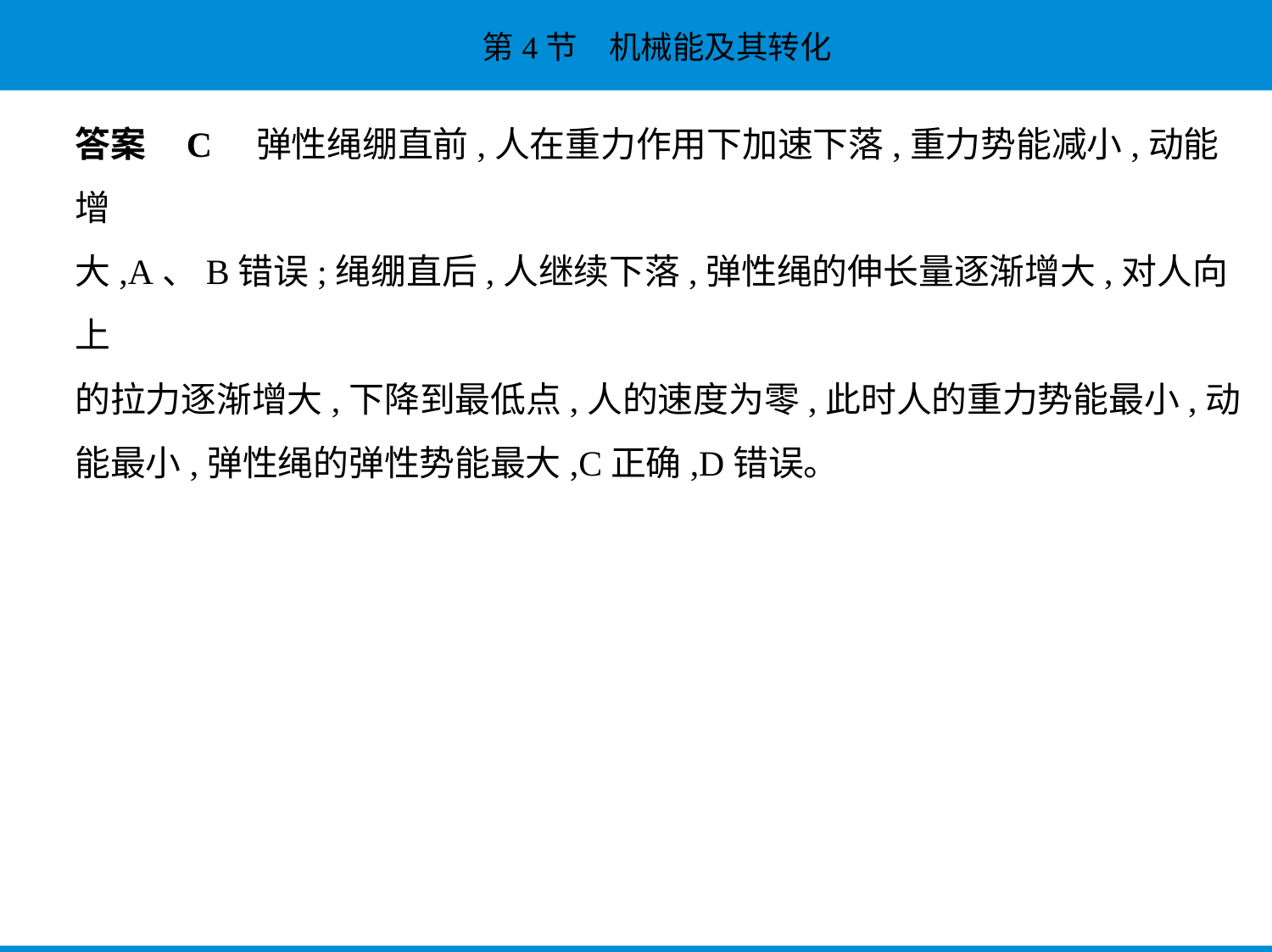

答案    C　弹性绳绷直前,人在重力作用下加速下落,重力势能减小,动能增
大,A、B错误;绳绷直后,人继续下落,弹性绳的伸长量逐渐增大,对人向上
的拉力逐渐增大,下降到最低点,人的速度为零,此时人的重力势能最小,动
能最小,弹性绳的弹性势能最大,C正确,D错误。